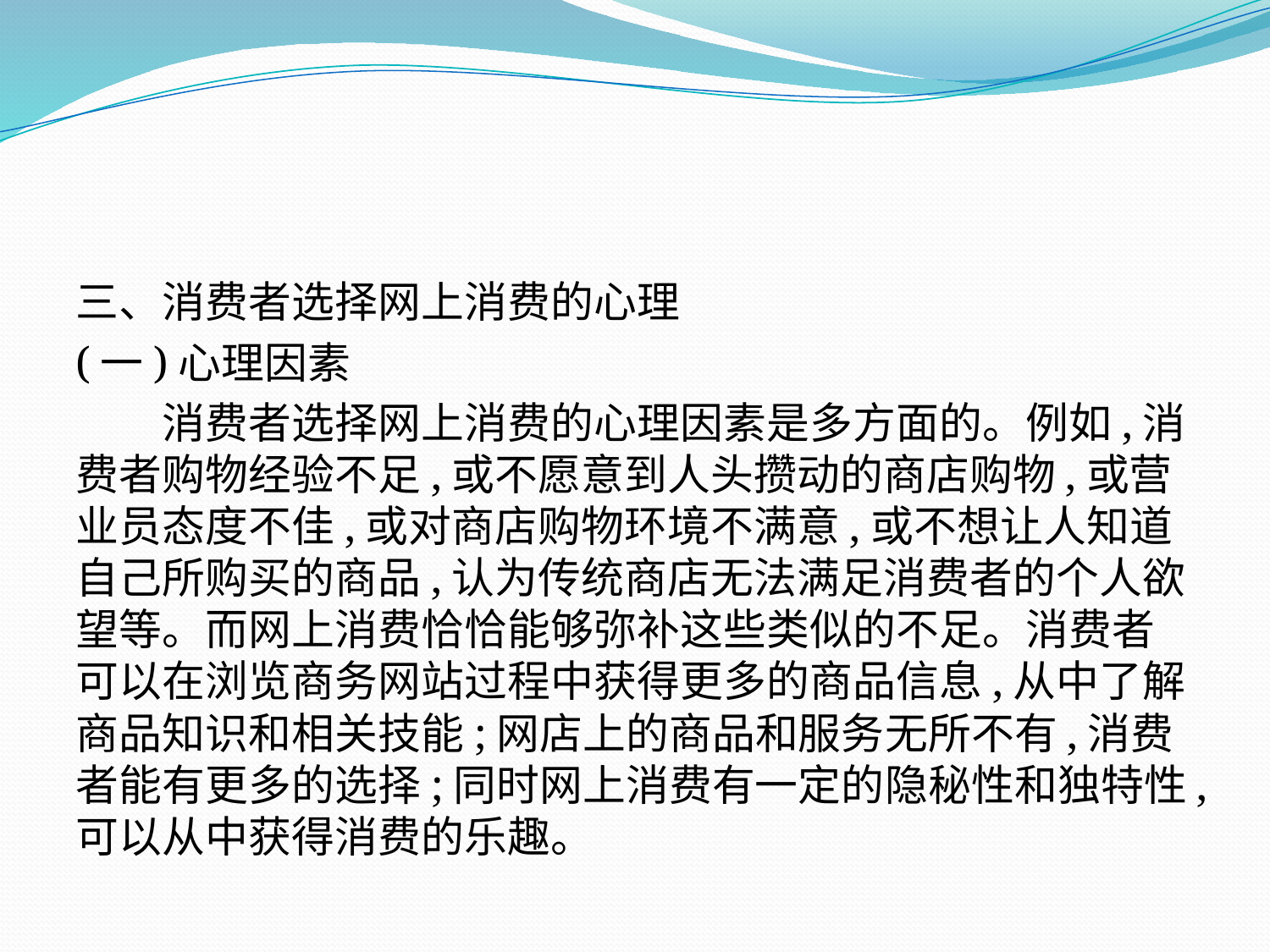

#
三、消费者选择网上消费的心理
(一)心理因素
　　消费者选择网上消费的心理因素是多方面的。例如,消费者购物经验不足,或不愿意到人头攒动的商店购物,或营业员态度不佳,或对商店购物环境不满意,或不想让人知道自己所购买的商品,认为传统商店无法满足消费者的个人欲望等。而网上消费恰恰能够弥补这些类似的不足。消费者可以在浏览商务网站过程中获得更多的商品信息,从中了解商品知识和相关技能;网店上的商品和服务无所不有,消费者能有更多的选择;同时网上消费有一定的隐秘性和独特性,可以从中获得消费的乐趣。